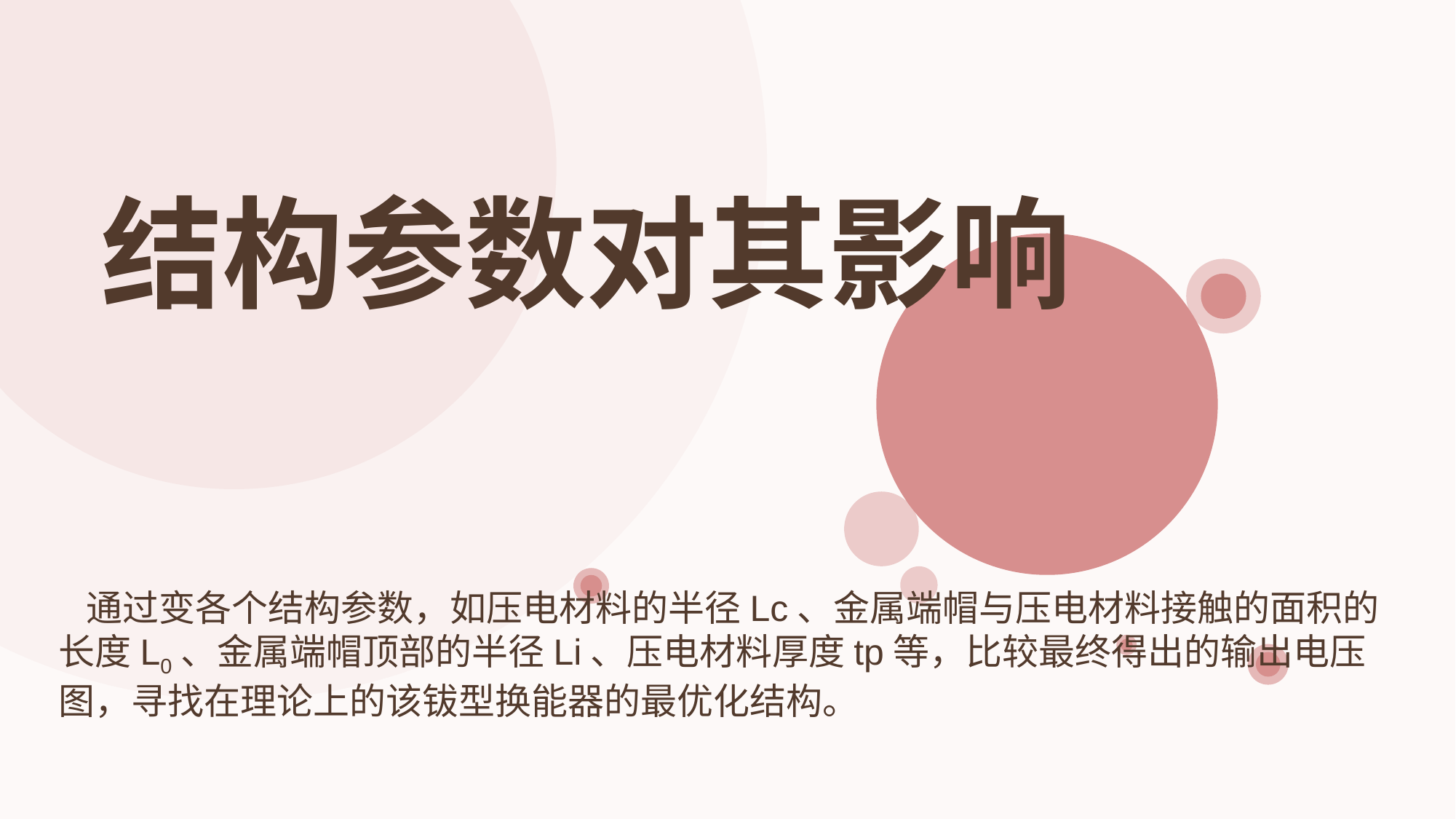

结构参数对其影响
    通过变各个结构参数，如压电材料的半径Lc、金属端帽与压电材料接触的面积的长度L0、金属端帽顶部的半径Li、压电材料厚度tp等，比较最终得出的输出电压图，寻找在理论上的该钹型换能器的最优化结构。